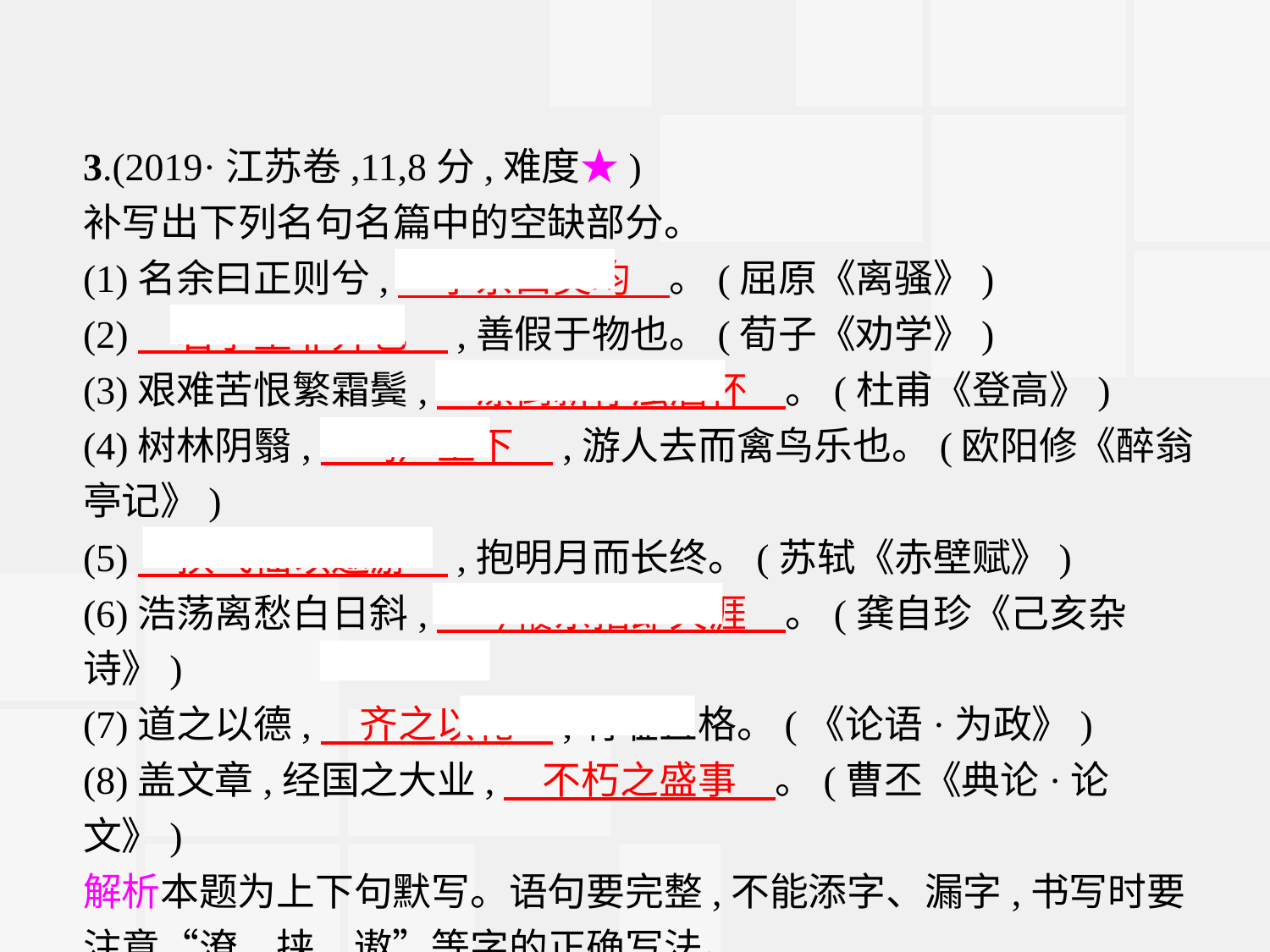

3.(2019·江苏卷,11,8分,难度★)
补写出下列名句名篇中的空缺部分。
(1)名余曰正则兮,　字余曰灵均　。(屈原《离骚》)
(2)　君子生非异也　,善假于物也。(荀子《劝学》)
(3)艰难苦恨繁霜鬓,　潦倒新停浊酒杯　。(杜甫《登高》)
(4)树林阴翳,　鸣声上下　,游人去而禽鸟乐也。(欧阳修《醉翁亭记》)
(5)　挟飞仙以遨游　,抱明月而长终。(苏轼《赤壁赋》)
(6)浩荡离愁白日斜,　吟鞭东指即天涯　。(龚自珍《己亥杂诗》)
(7)道之以德,　齐之以礼　,有耻且格。(《论语·为政》)
(8)盖文章,经国之大业,　不朽之盛事　。(曹丕《典论·论文》)
解析本题为上下句默写。语句要完整,不能添字、漏字,书写时要注意“潦、挟、遨”等字的正确写法。